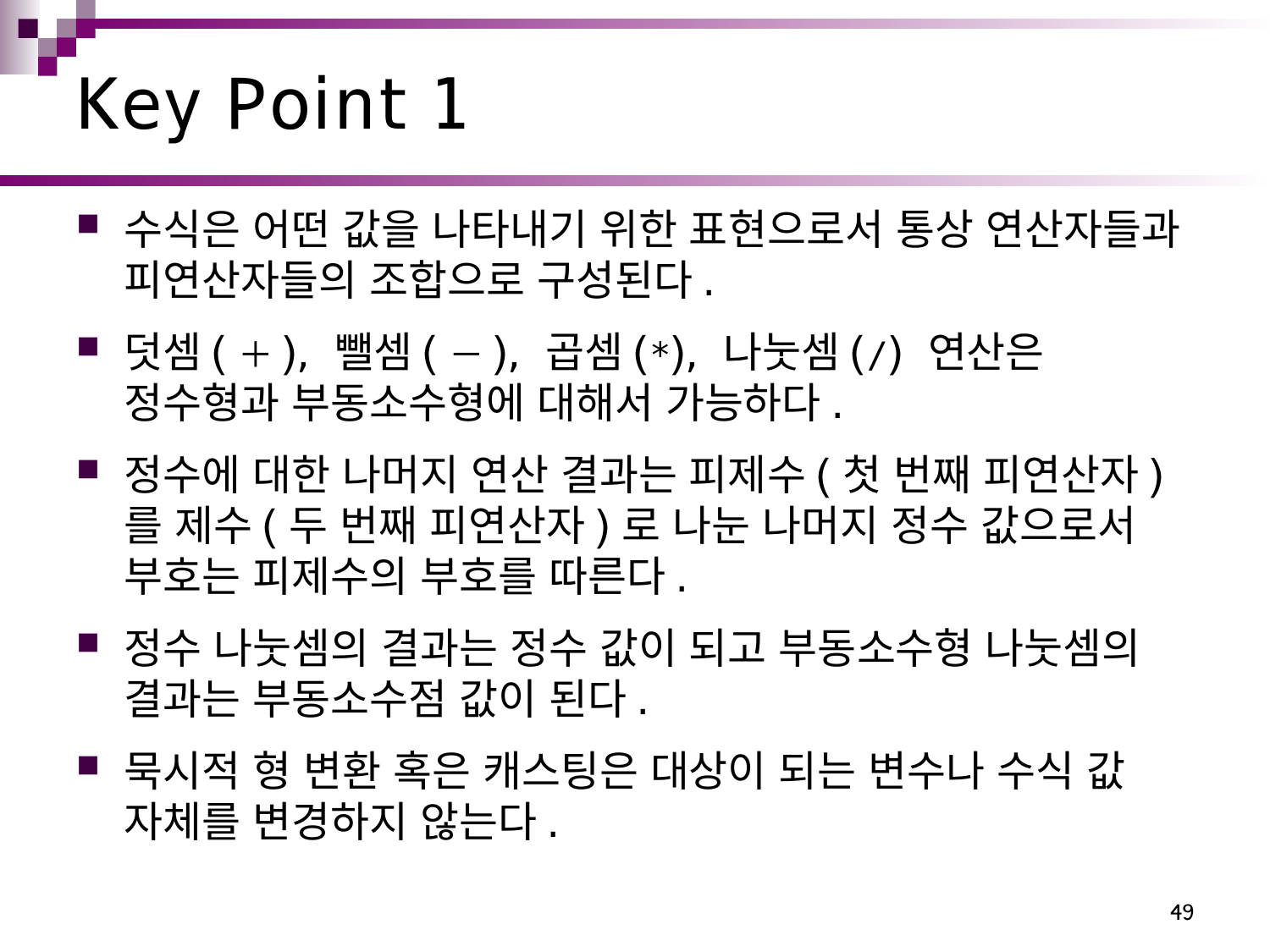

# Key Point 1
수식은 어떤 값을 나타내기 위한 표현으로서 통상 연산자들과 피연산자들의 조합으로 구성된다.
덧셈(＋), 뺄셈(－), 곱셈(*), 나눗셈(/) 연산은 정수형과 부동소수형에 대해서 가능하다.
정수에 대한 나머지 연산 결과는 피제수(첫 번째 피연산자)를 제수(두 번째 피연산자)로 나눈 나머지 정수 값으로서 부호는 피제수의 부호를 따른다.
정수 나눗셈의 결과는 정수 값이 되고 부동소수형 나눗셈의 결과는 부동소수점 값이 된다.
묵시적 형 변환 혹은 캐스팅은 대상이 되는 변수나 수식 값 자체를 변경하지 않는다.
49